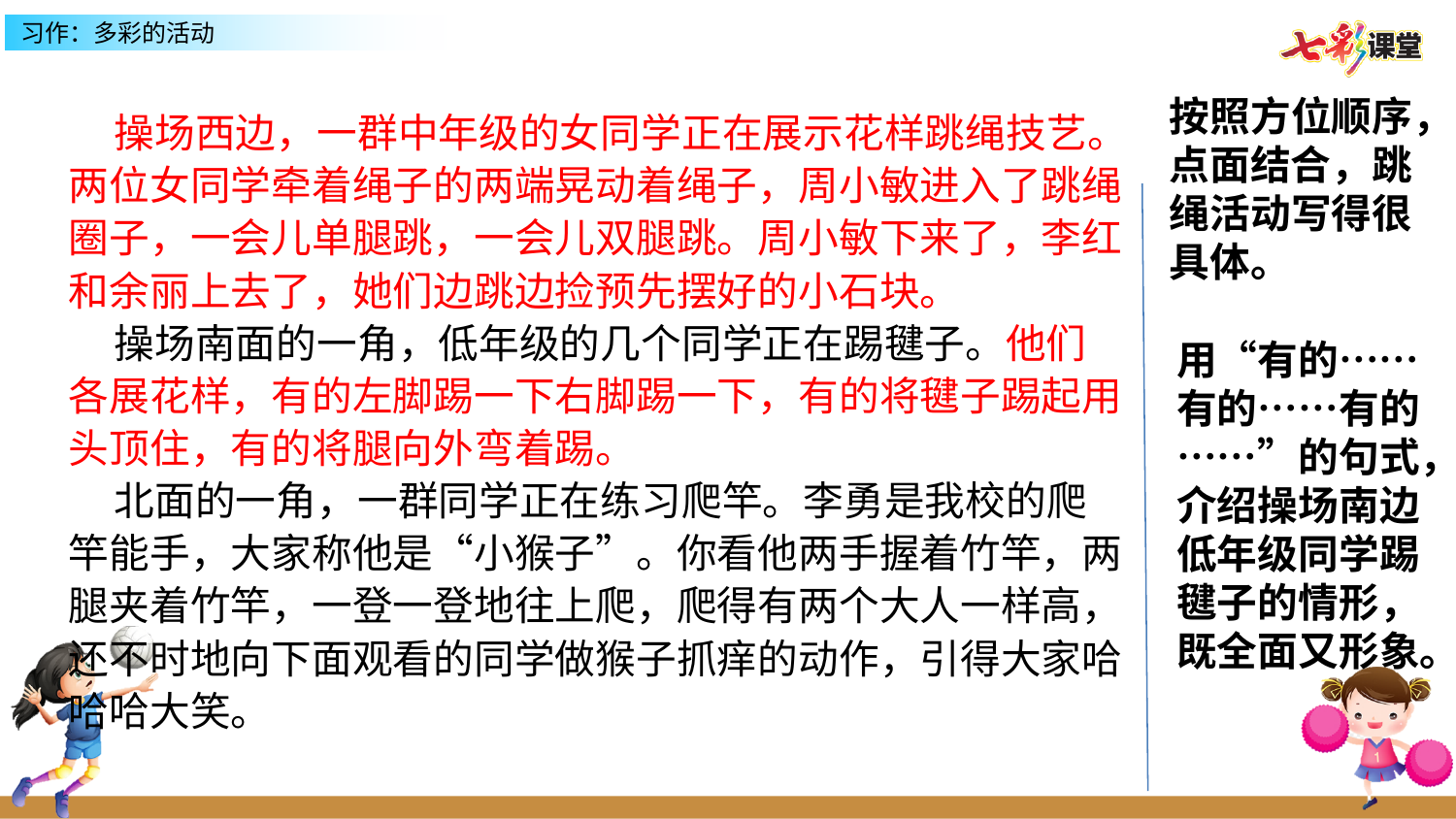

按照方位顺序，点面结合，跳绳活动写得很具体。
    操场西边，一群中年级的女同学正在展示花样跳绳技艺。两位女同学牵着绳子的两端晃动着绳子，周小敏进入了跳绳圈子，一会儿单腿跳，一会儿双腿跳。周小敏下来了，李红和余丽上去了，她们边跳边捡预先摆好的小石块。
    操场南面的一角，低年级的几个同学正在踢毽子。他们各展花样，有的左脚踢一下右脚踢一下，有的将毽子踢起用头顶住，有的将腿向外弯着踢。
    北面的一角，一群同学正在练习爬竿。李勇是我校的爬竿能手，大家称他是“小猴子”。你看他两手握着竹竿，两腿夹着竹竿，一登一登地往上爬，爬得有两个大人一样高，还不时地向下面观看的同学做猴子抓痒的动作，引得大家哈哈哈大笑。
用“有的……有的……有的……”的句式，介绍操场南边低年级同学踢毽子的情形，既全面又形象。